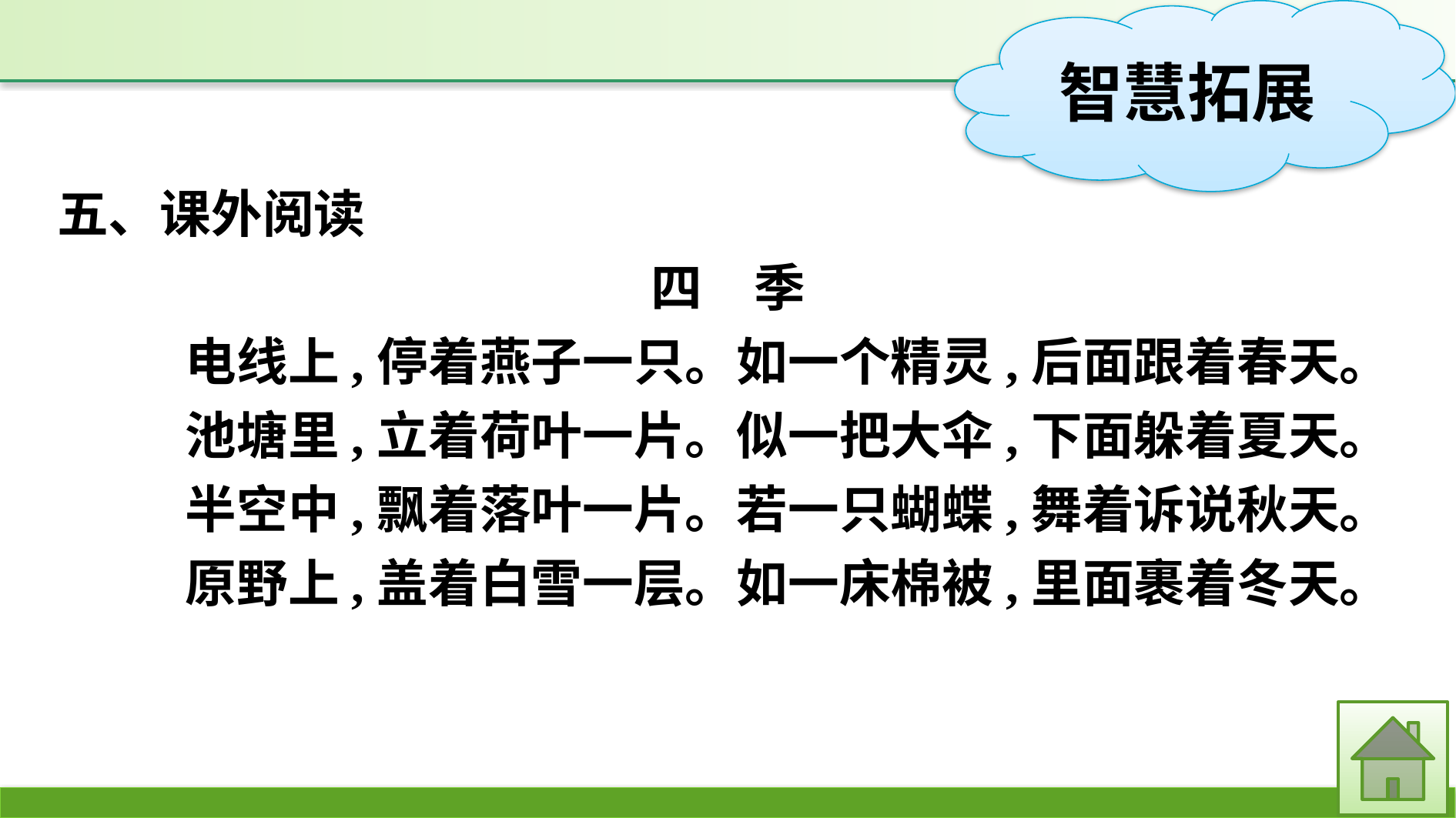

五、课外阅读
四　季
电线上,停着燕子一只。如一个精灵,后面跟着春天。
池塘里,立着荷叶一片。似一把大伞,下面躲着夏天。
半空中,飘着落叶一片。若一只蝴蝶,舞着诉说秋天。
原野上,盖着白雪一层。如一床棉被,里面裹着冬天。